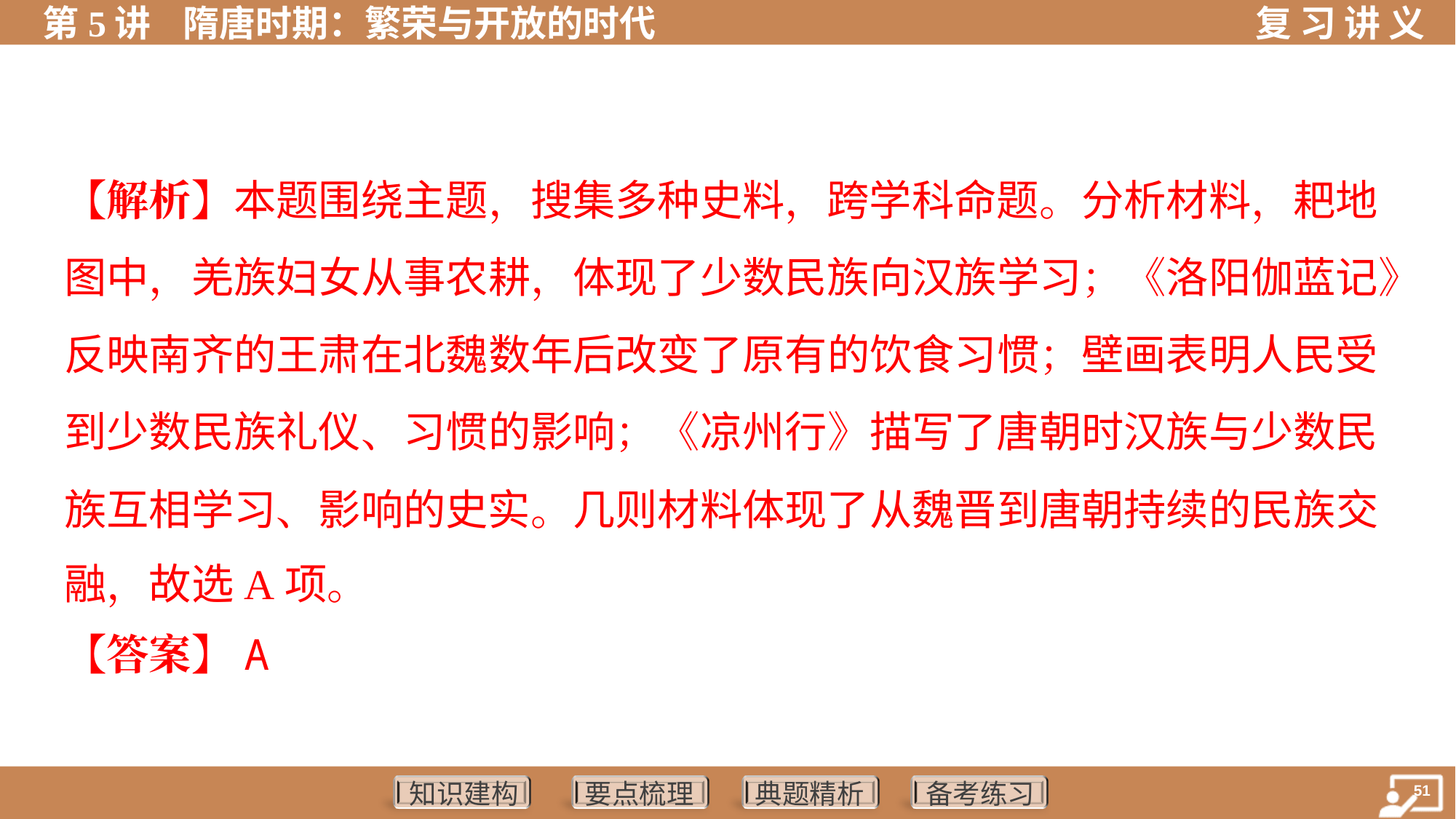

【解析】本题围绕主题，搜集多种史料，跨学科命题。分析材料，耙地
图中，羌族妇女从事农耕，体现了少数民族向汉族学习；《洛阳伽蓝记》
反映南齐的王肃在北魏数年后改变了原有的饮食习惯；壁画表明人民受
到少数民族礼仪、习惯的影响；《凉州行》描写了唐朝时汉族与少数民
族互相学习、影响的史实。几则材料体现了从魏晋到唐朝持续的民族交
融，故选A项。
【答案】A